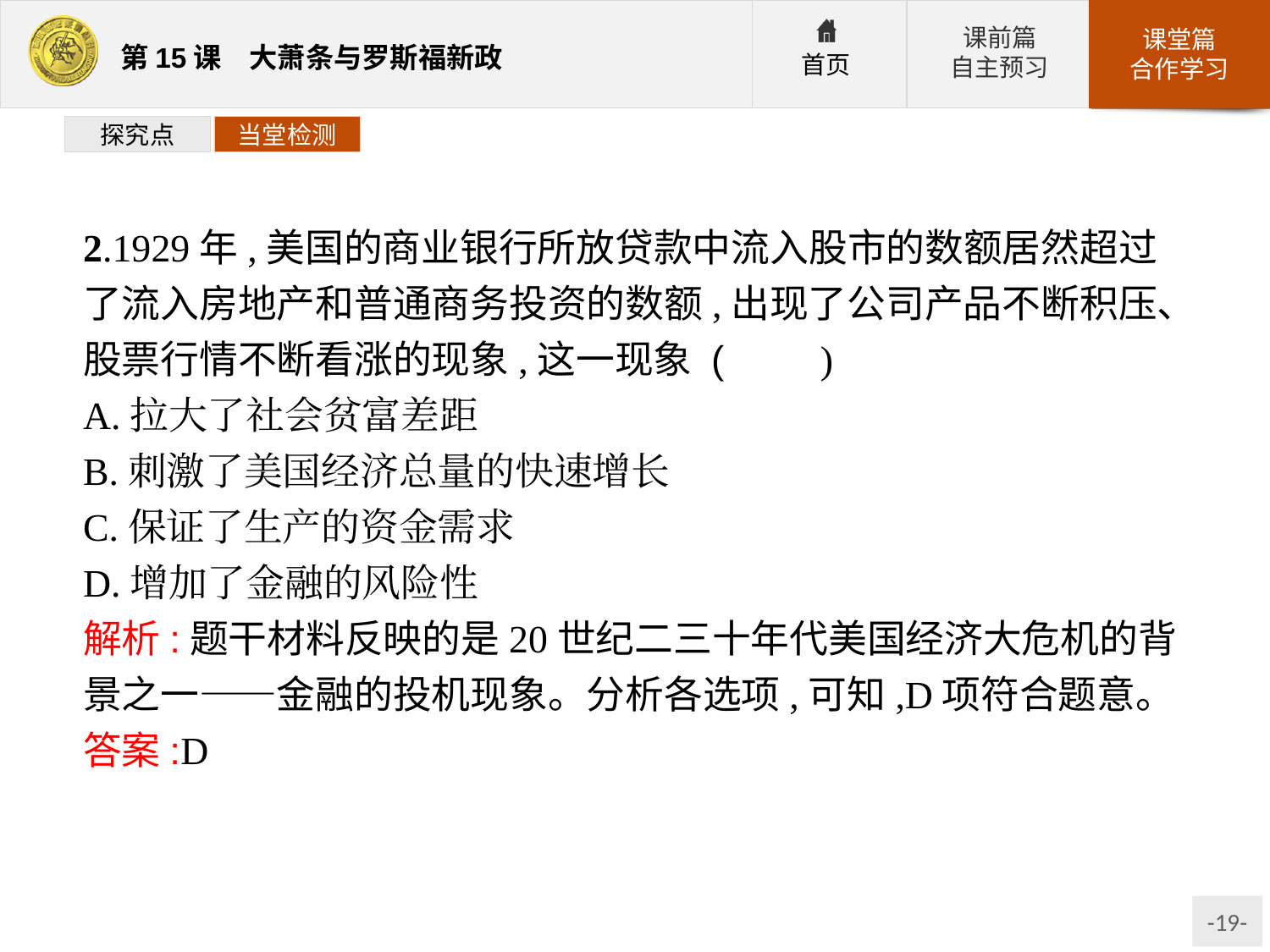

探究点
当堂检测
2.1929年,美国的商业银行所放贷款中流入股市的数额居然超过了流入房地产和普通商务投资的数额,出现了公司产品不断积压、股票行情不断看涨的现象,这一现象 (　　)
A.拉大了社会贫富差距
B.刺激了美国经济总量的快速增长
C.保证了生产的资金需求
D.增加了金融的风险性
解析:题干材料反映的是20世纪二三十年代美国经济大危机的背景之一——金融的投机现象。分析各选项,可知,D项符合题意。
答案:D